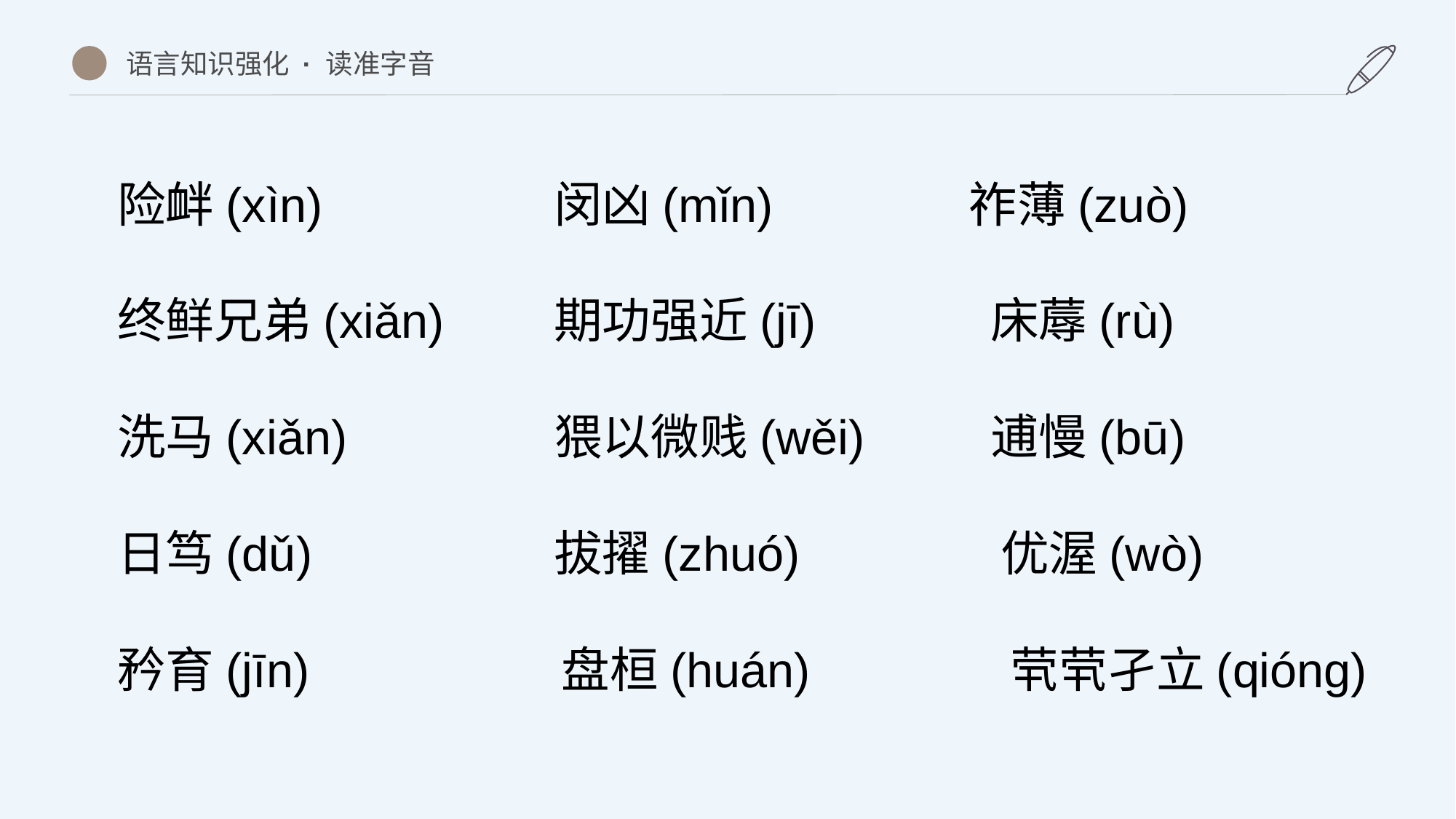

语言知识强化 · 读准字音

险衅(xìn)　　    	闵凶(mǐn)　 　       祚薄(zuò)
终鲜兄弟(xiǎn)  	期功强近(jī)     	床蓐(rù)
洗马(xiǎn)         	猥以微贱(wěi)  	逋慢(bū)
日笃(dǔ)          	拔擢(zhuó)  	        优渥(wò)
矜育(jīn)  	         盘桓(huán)              茕茕孑立(qióng)